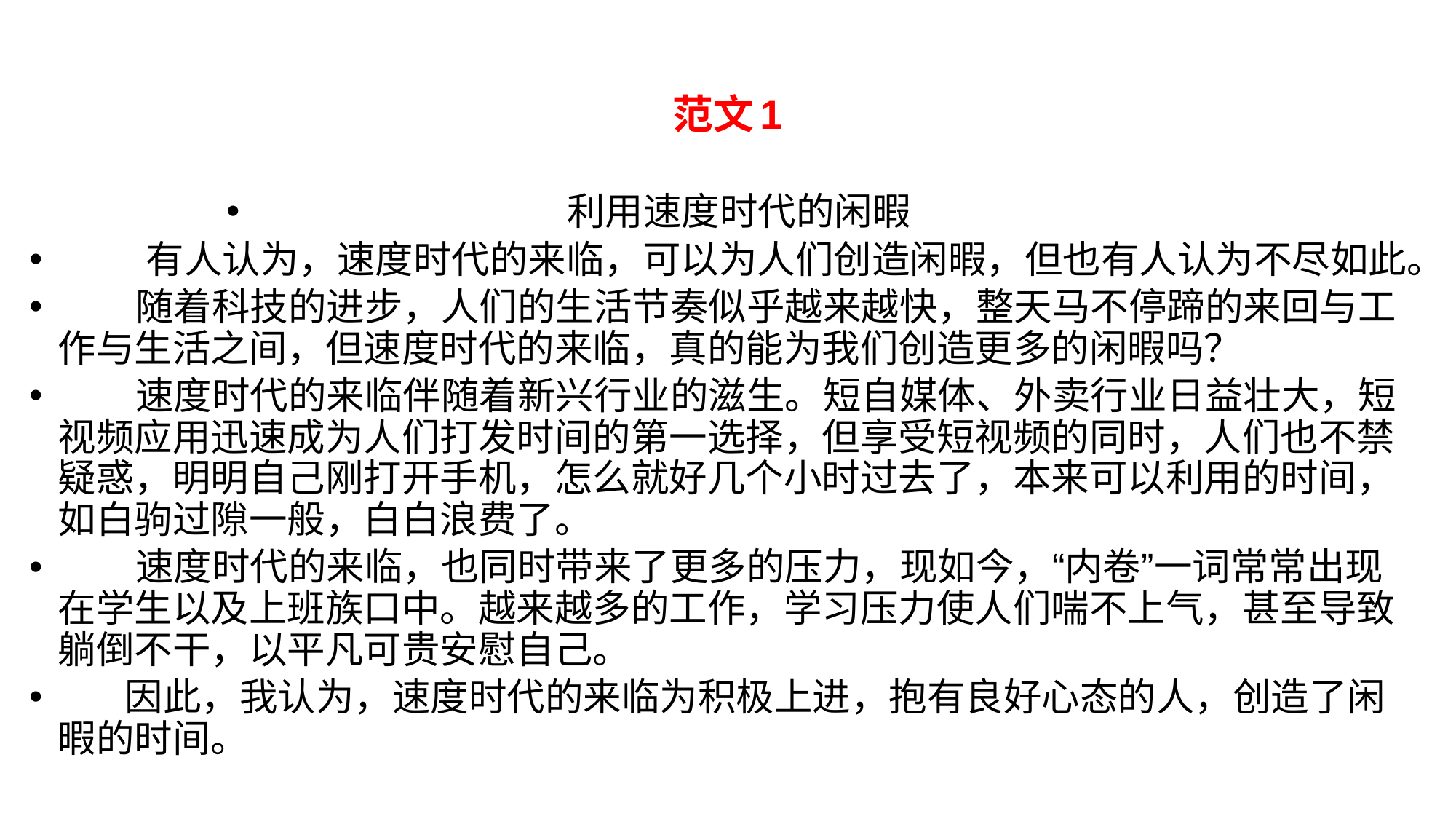

# 范文1
利用速度时代的闲暇
        有人认为，速度时代的来临，可以为人们创造闲暇，但也有人认为不尽如此。
       随着科技的进步，人们的生活节奏似乎越来越快，整天马不停蹄的来回与工作与生活之间，但速度时代的来临，真的能为我们创造更多的闲暇吗？
       速度时代的来临伴随着新兴行业的滋生。短自媒体、外卖行业日益壮大，短视频应用迅速成为人们打发时间的第一选择，但享受短视频的同时，人们也不禁疑惑，明明自己刚打开手机，怎么就好几个小时过去了，本来可以利用的时间，如白驹过隙一般，白白浪费了。
       速度时代的来临，也同时带来了更多的压力，现如今，“内卷”一词常常出现在学生以及上班族口中。越来越多的工作，学习压力使人们喘不上气，甚至导致躺倒不干，以平凡可贵安慰自己。
      因此，我认为，速度时代的来临为积极上进，抱有良好心态的人，创造了闲暇的时间。